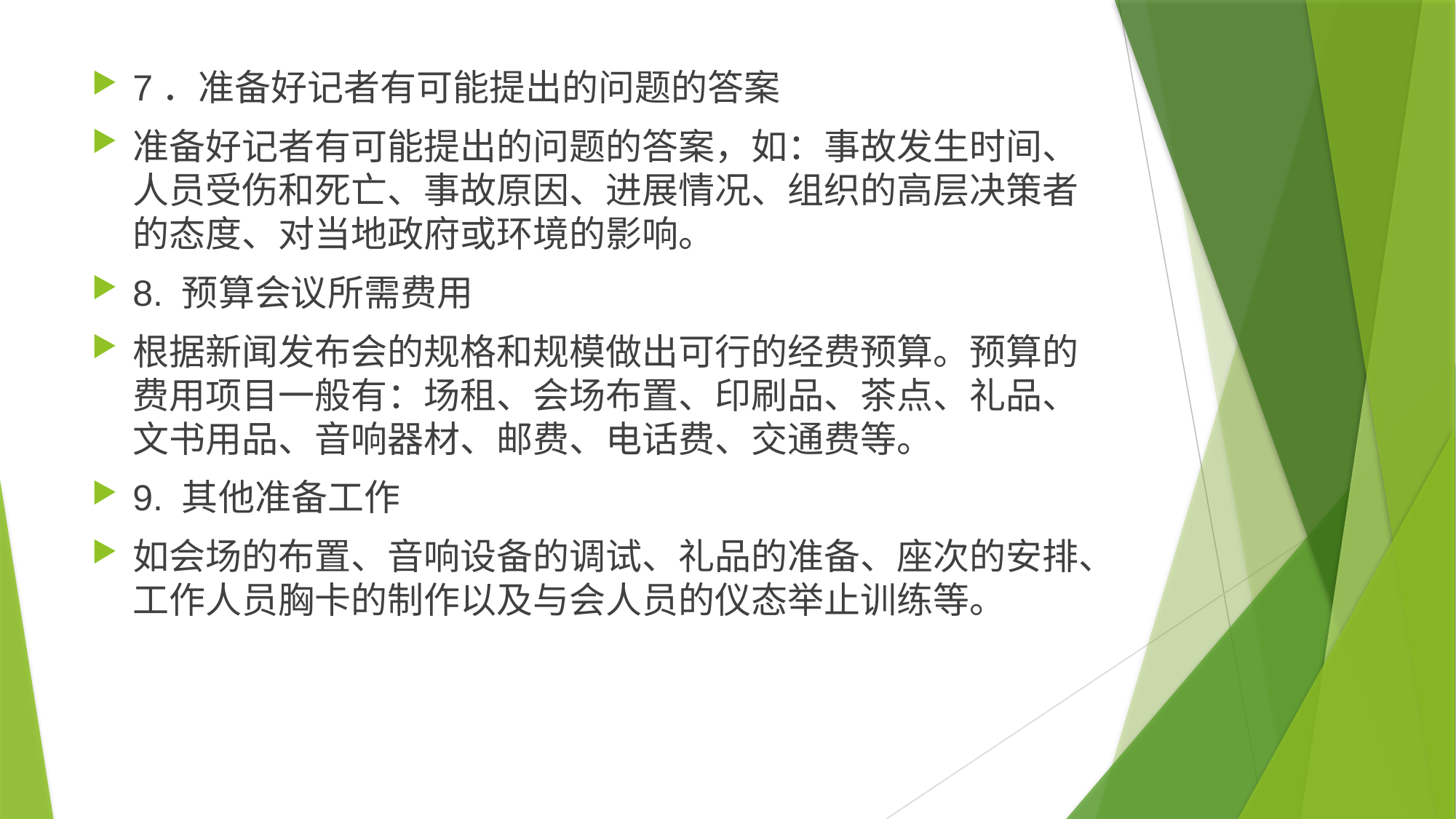

7．准备好记者有可能提出的问题的答案
准备好记者有可能提出的问题的答案，如：事故发生时间、人员受伤和死亡、事故原因、进展情况、组织的高层决策者的态度、对当地政府或环境的影响。
8. 预算会议所需费用
根据新闻发布会的规格和规模做出可行的经费预算。预算的费用项目一般有：场租、会场布置、印刷品、茶点、礼品、文书用品、音响器材、邮费、电话费、交通费等。
9. 其他准备工作
如会场的布置、音响设备的调试、礼品的准备、座次的安排、工作人员胸卡的制作以及与会人员的仪态举止训练等。
#